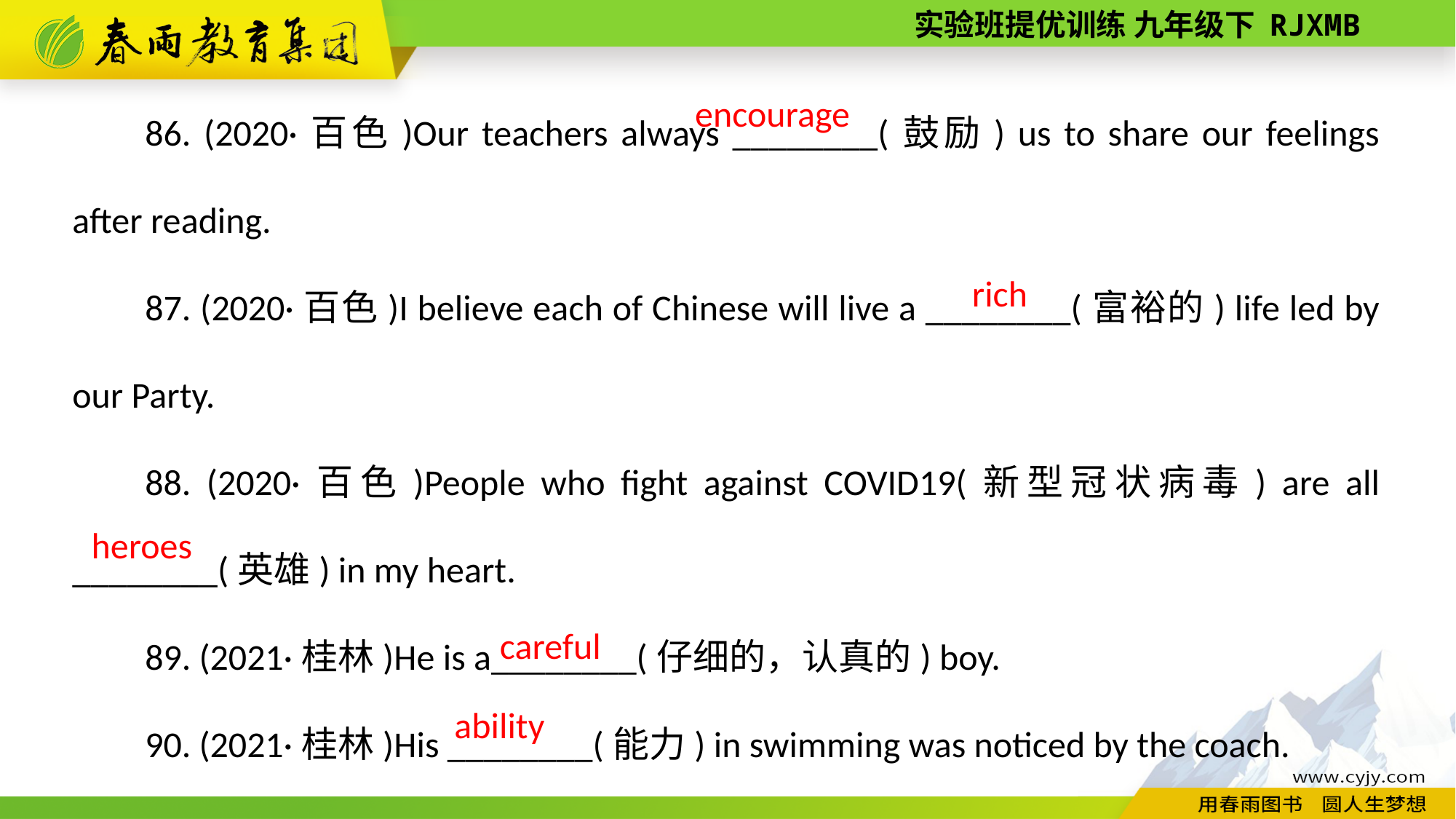

86. (2020·百色)Our teachers always ________(鼓励) us to share our feelings after reading.
87. (2020·百色)I believe each of Chinese will live a ________(富裕的) life led by our Party.
88. (2020·百色)People who fight against COVID­19(新型冠状病毒) are all ________(英雄) in my heart.
89. (2021·桂林)He is a________(仔细的，认真的) boy.
90. (2021·桂林)His ________(能力) in swimming was noticed by the coach.
encourage
rich
heroes
careful
ability